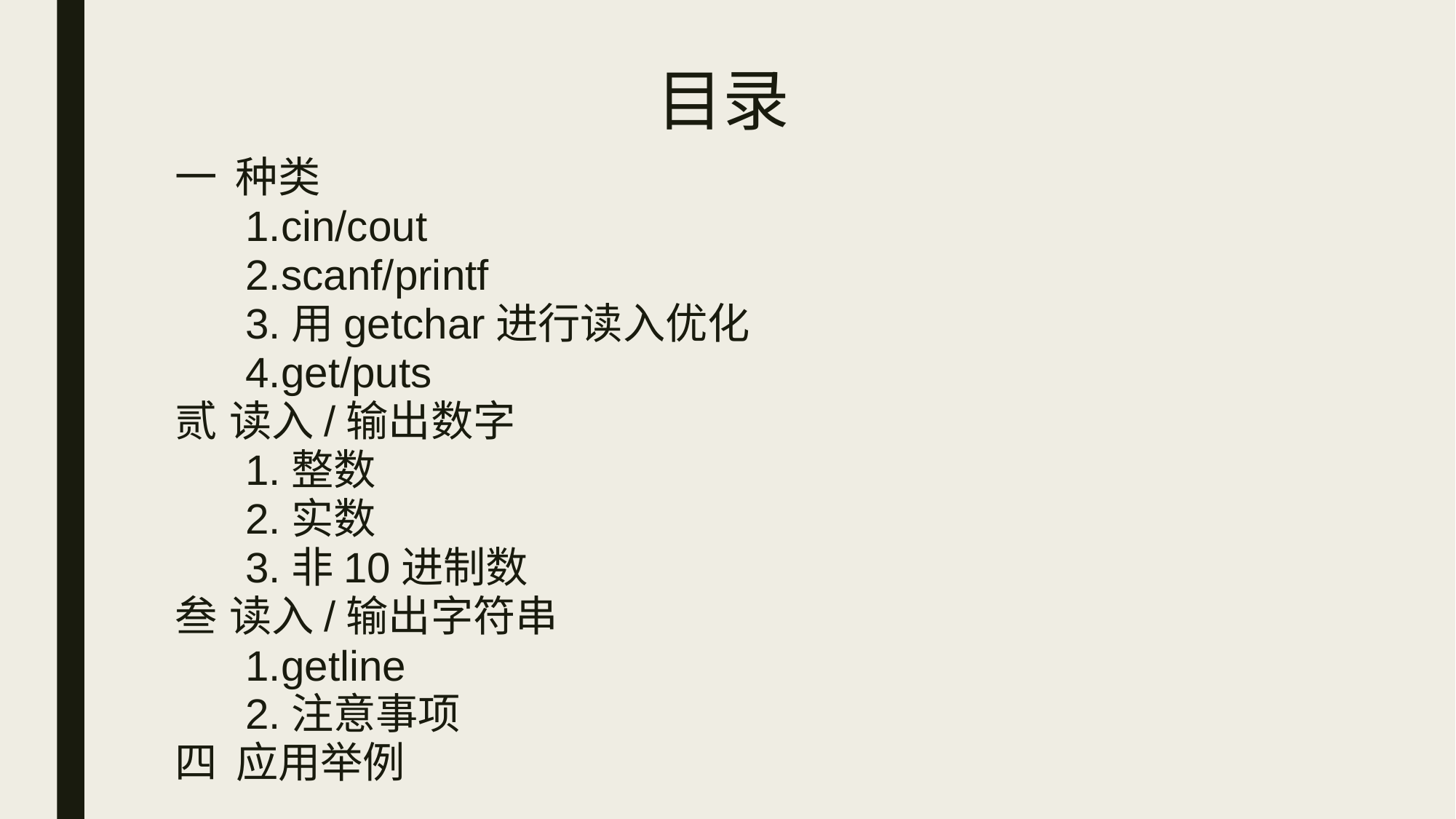

# 目录
一  种类
      1.cin/cout
      2.scanf/printf
      3.用getchar进行读入优化
      4.get/puts
读入/输出数字
      1.整数
      2.实数
      3.非10进制数
读入/输出字符串
      1.getline
      2.注意事项
四  应用举例